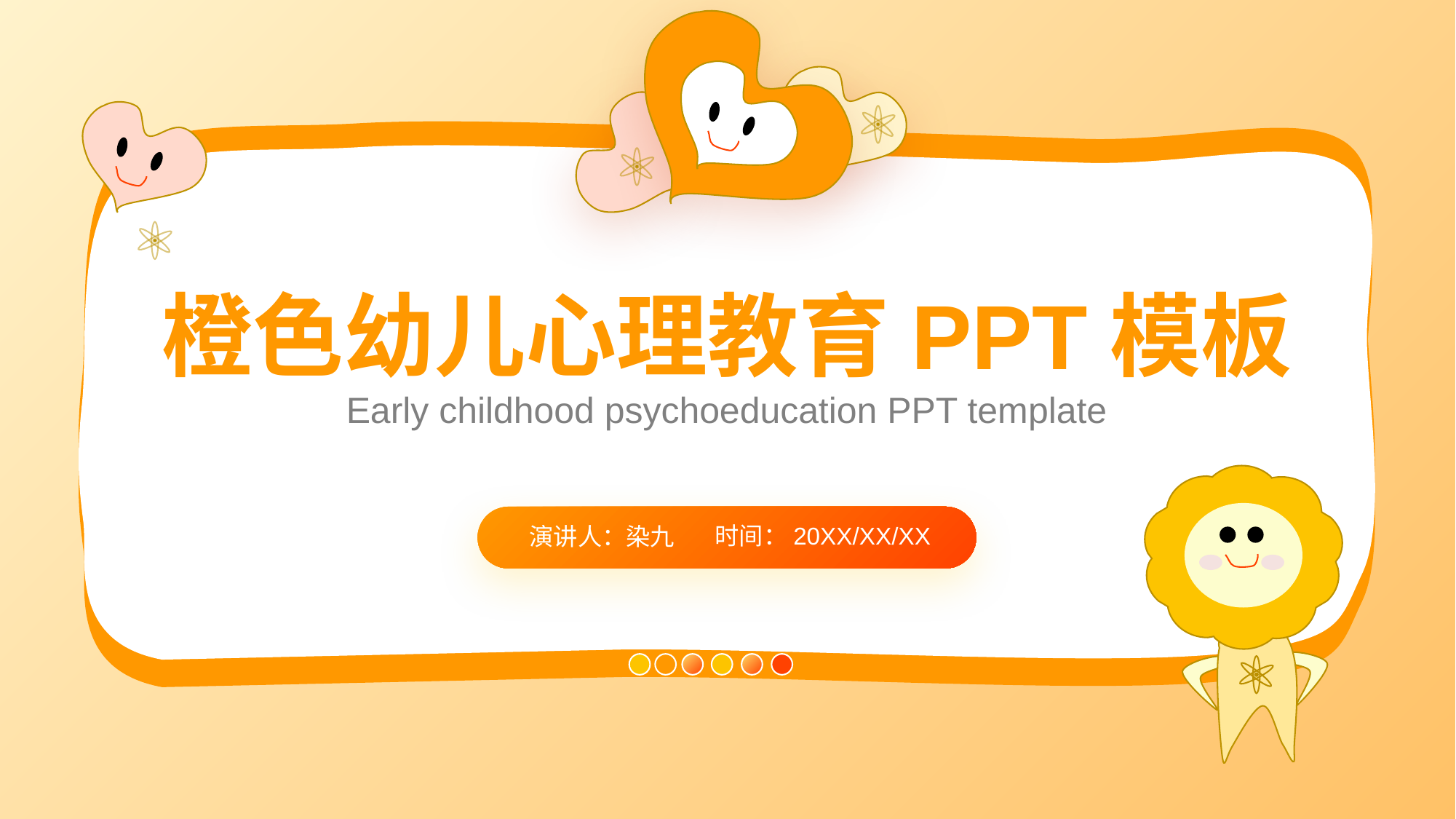

橙色幼儿心理教育PPT模板
Early childhood psychoeducation PPT template
时间：20XX/XX/XX
演讲人：染九